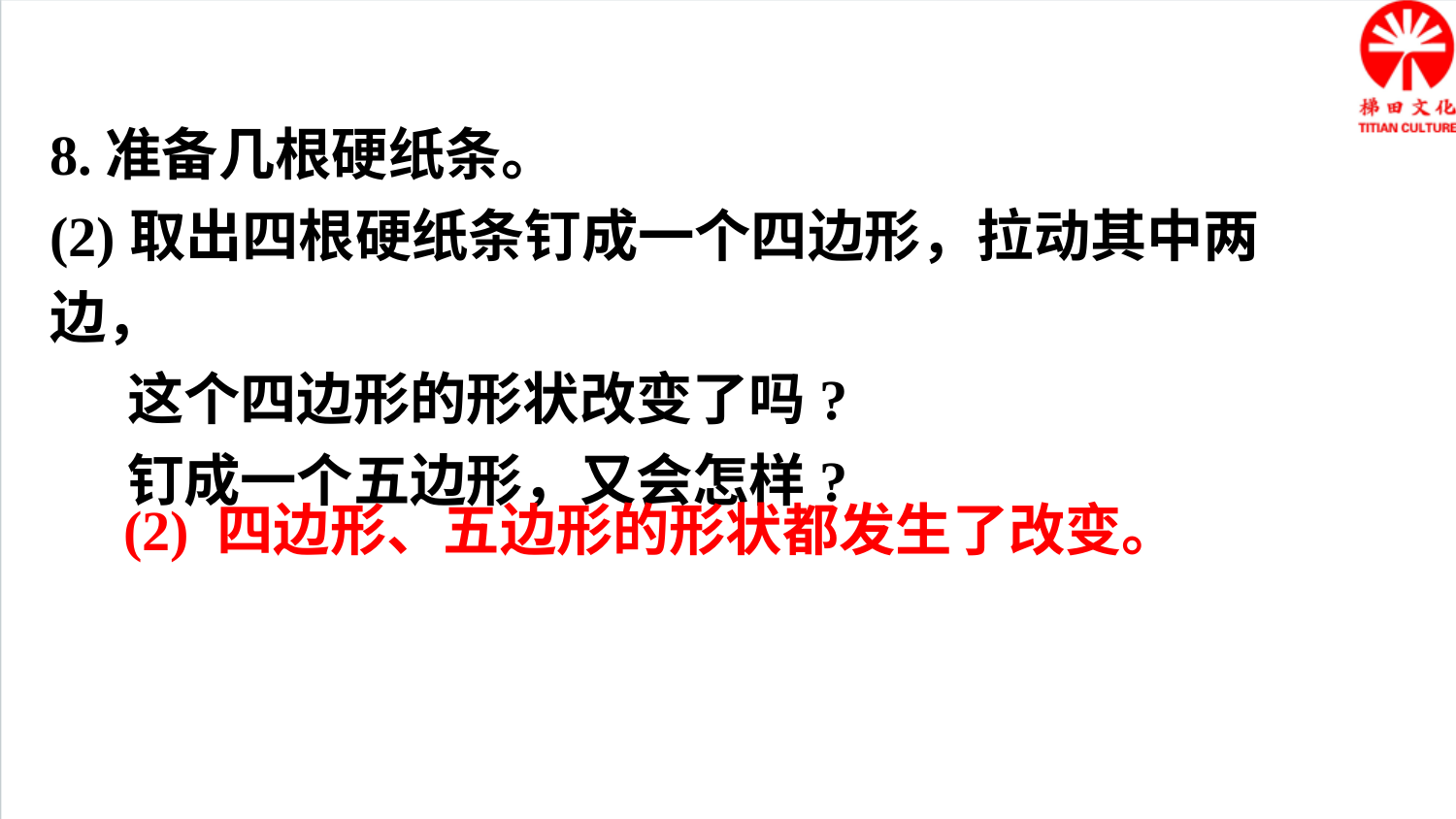

8.准备几根硬纸条。
(2)取出四根硬纸条钉成一个四边形，拉动其中两边，
     这个四边形的形状改变了吗?
     钉成一个五边形，又会怎样?
(2) 四边形、五边形的形状都发生了改变。